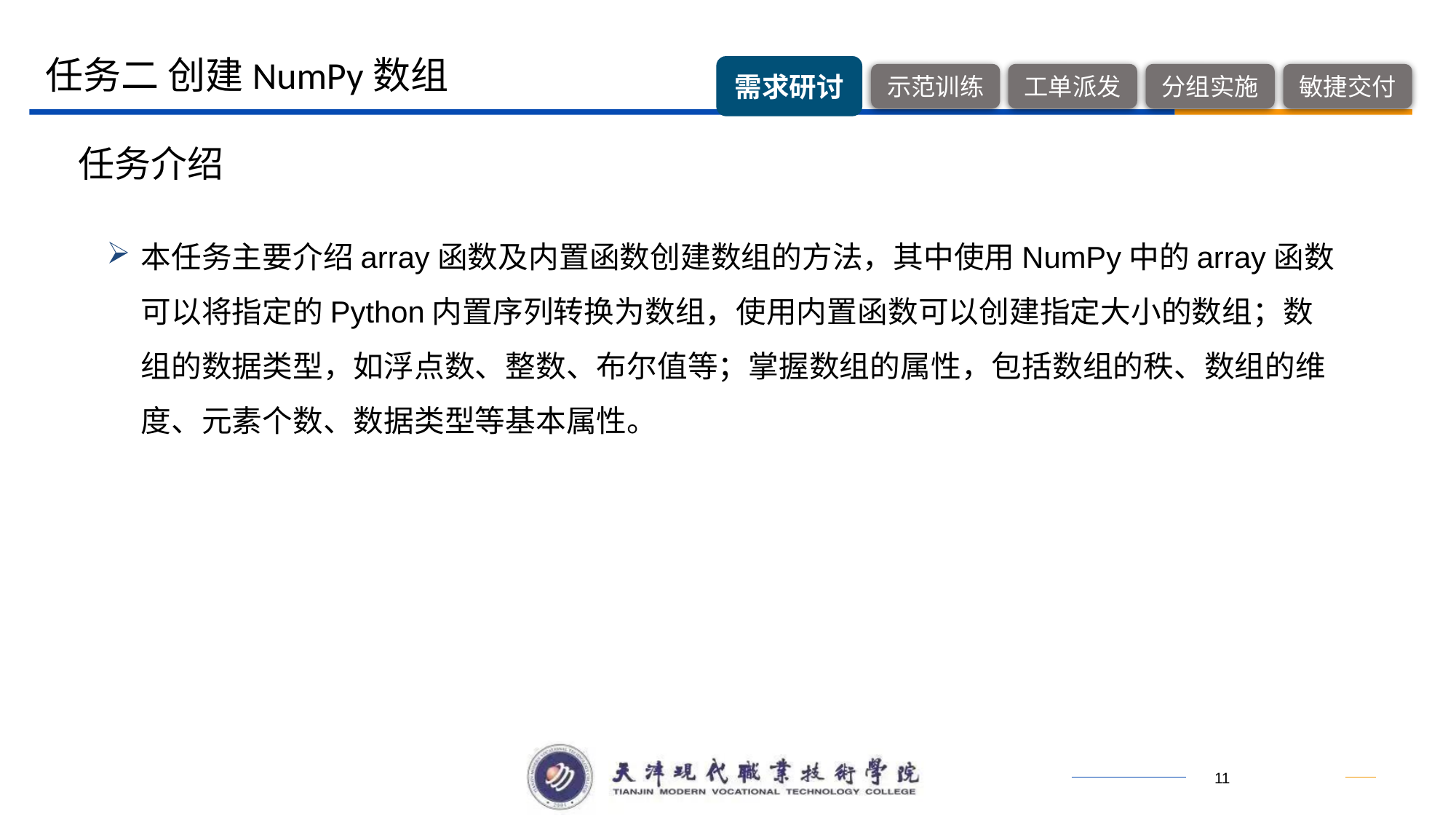

任务二 创建NumPy数组

任务介绍
本任务主要介绍array函数及内置函数创建数组的方法，其中使用NumPy中的array函数可以将指定的Python内置序列转换为数组，使用内置函数可以创建指定大小的数组；数组的数据类型，如浮点数、整数、布尔值等；掌握数组的属性，包括数组的秩、数组的维度、元素个数、数据类型等基本属性。